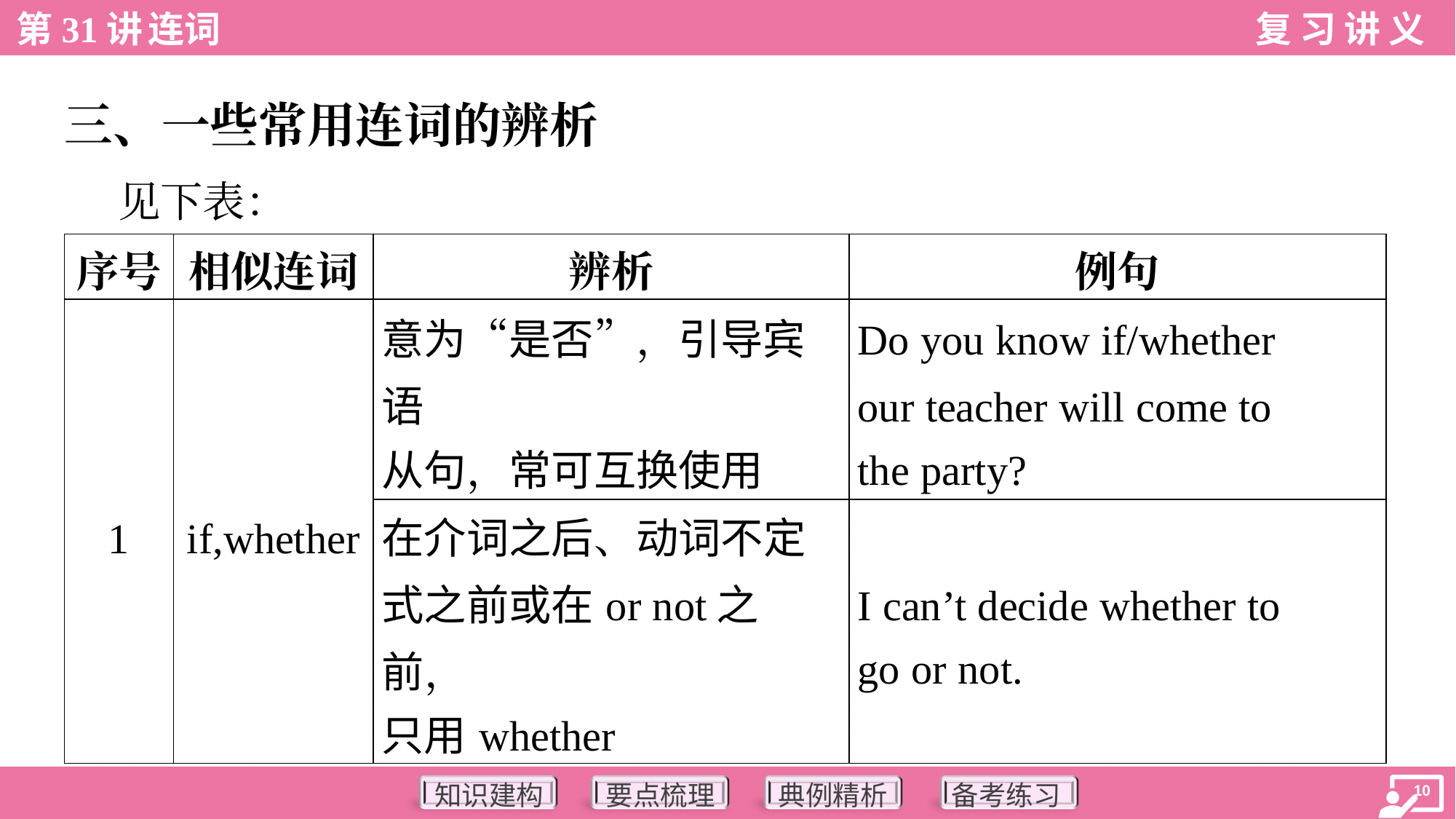

三、一些常用连词的辨析
    见下表：
| 序号 | 相似连词 | 辨析 | 例句 |
| --- | --- | --- | --- |
| 1 | if,whether | 意为“是否”，引导宾语 从句，常可互换使用 | Do you know if/whether our teacher will come to the party? |
|  |  | 在介词之后、动词不定 式之前或在or not之前， 只用whether | I can’t decide whether to go or not. |